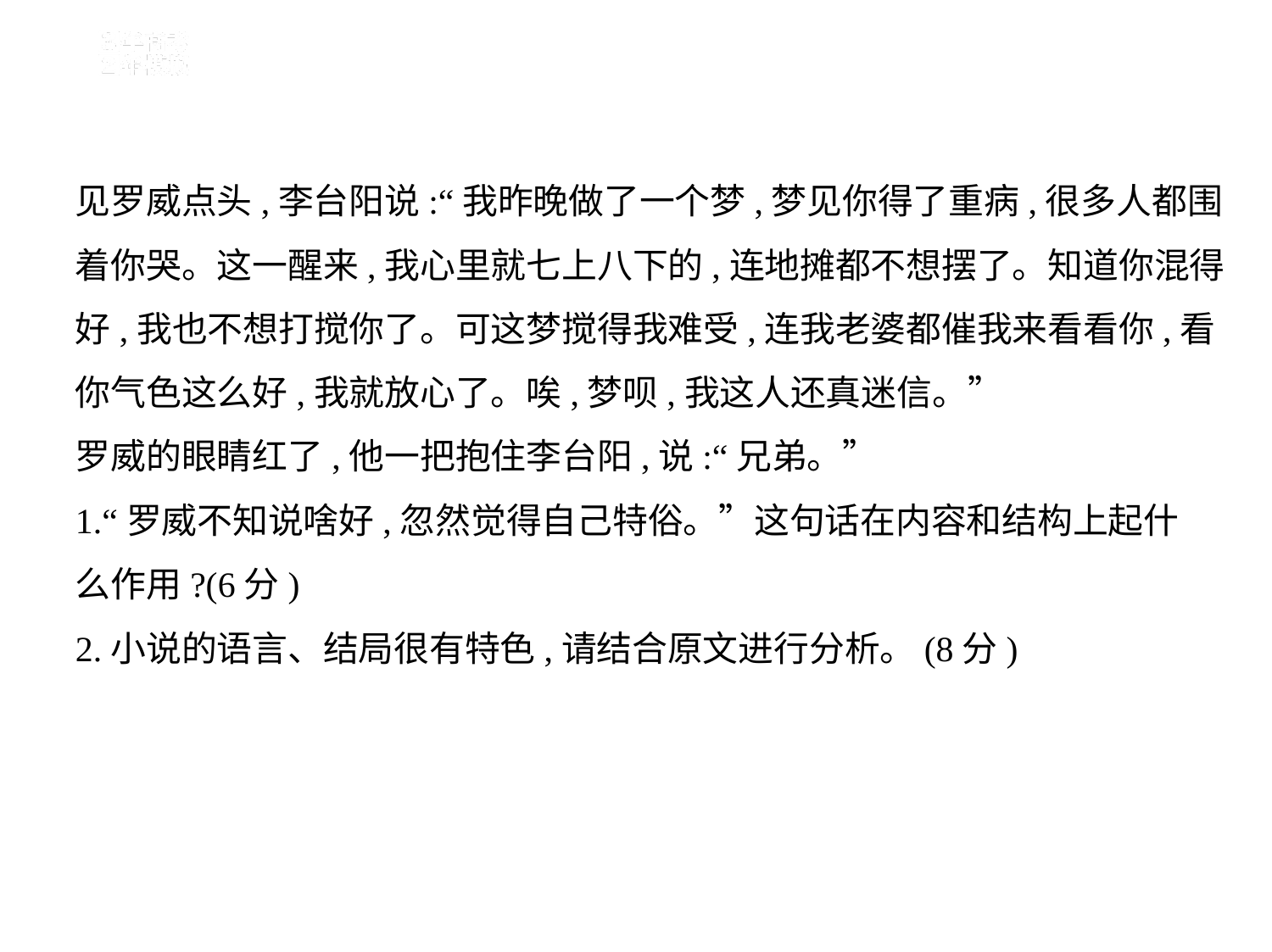

见罗威点头,李台阳说:“我昨晚做了一个梦,梦见你得了重病,很多人都围
着你哭。这一醒来,我心里就七上八下的,连地摊都不想摆了。知道你混得
好,我也不想打搅你了。可这梦搅得我难受,连我老婆都催我来看看你,看
你气色这么好,我就放心了。唉,梦呗,我这人还真迷信。”
罗威的眼睛红了,他一把抱住李台阳,说:“兄弟。”
1.“罗威不知说啥好,忽然觉得自己特俗。”这句话在内容和结构上起什
么作用?(6分)
2.小说的语言、结局很有特色,请结合原文进行分析。(8分)